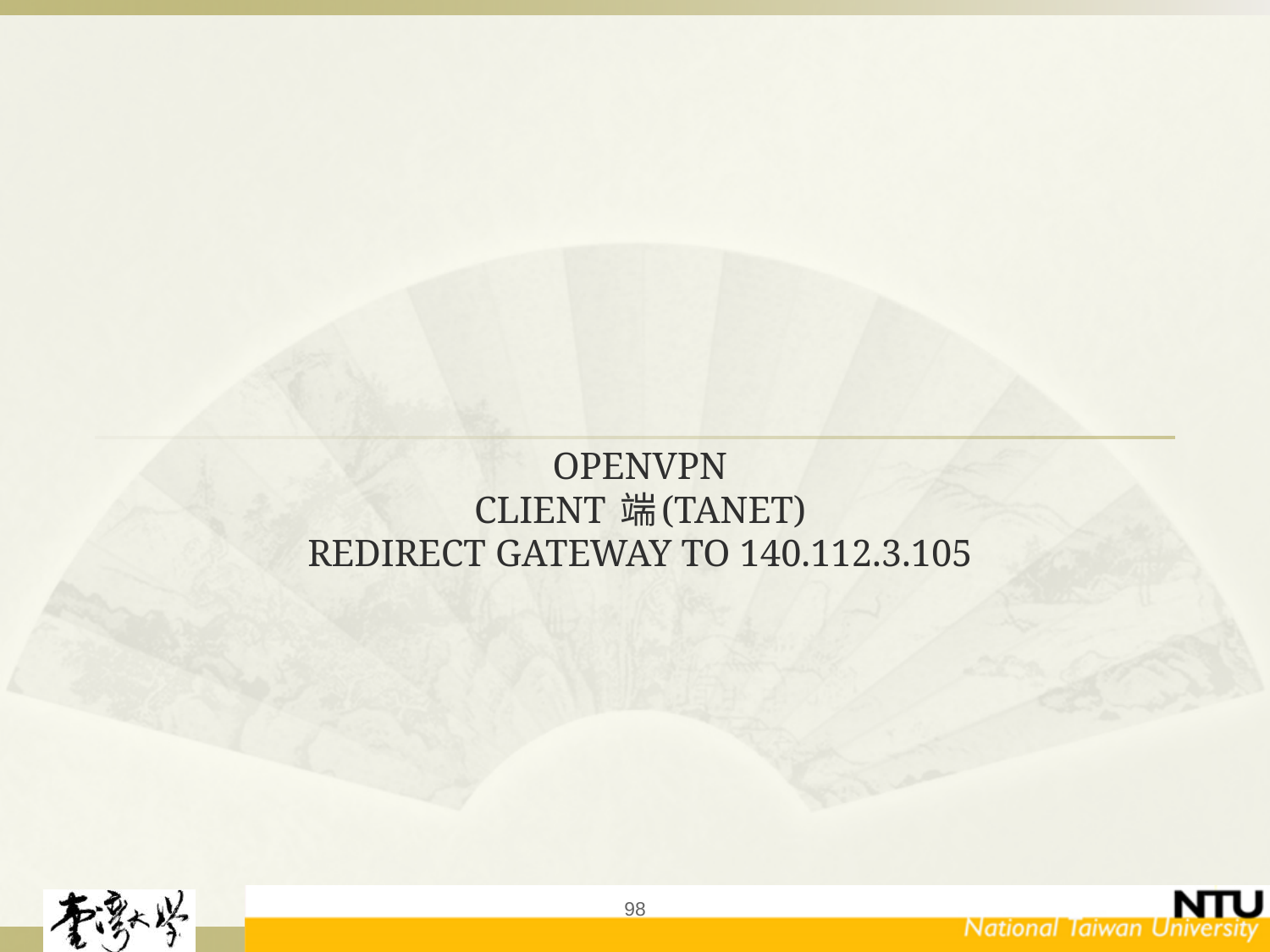

# OpenVPN Client 端(TANet) redirect Gateway to 140.112.3.105
98